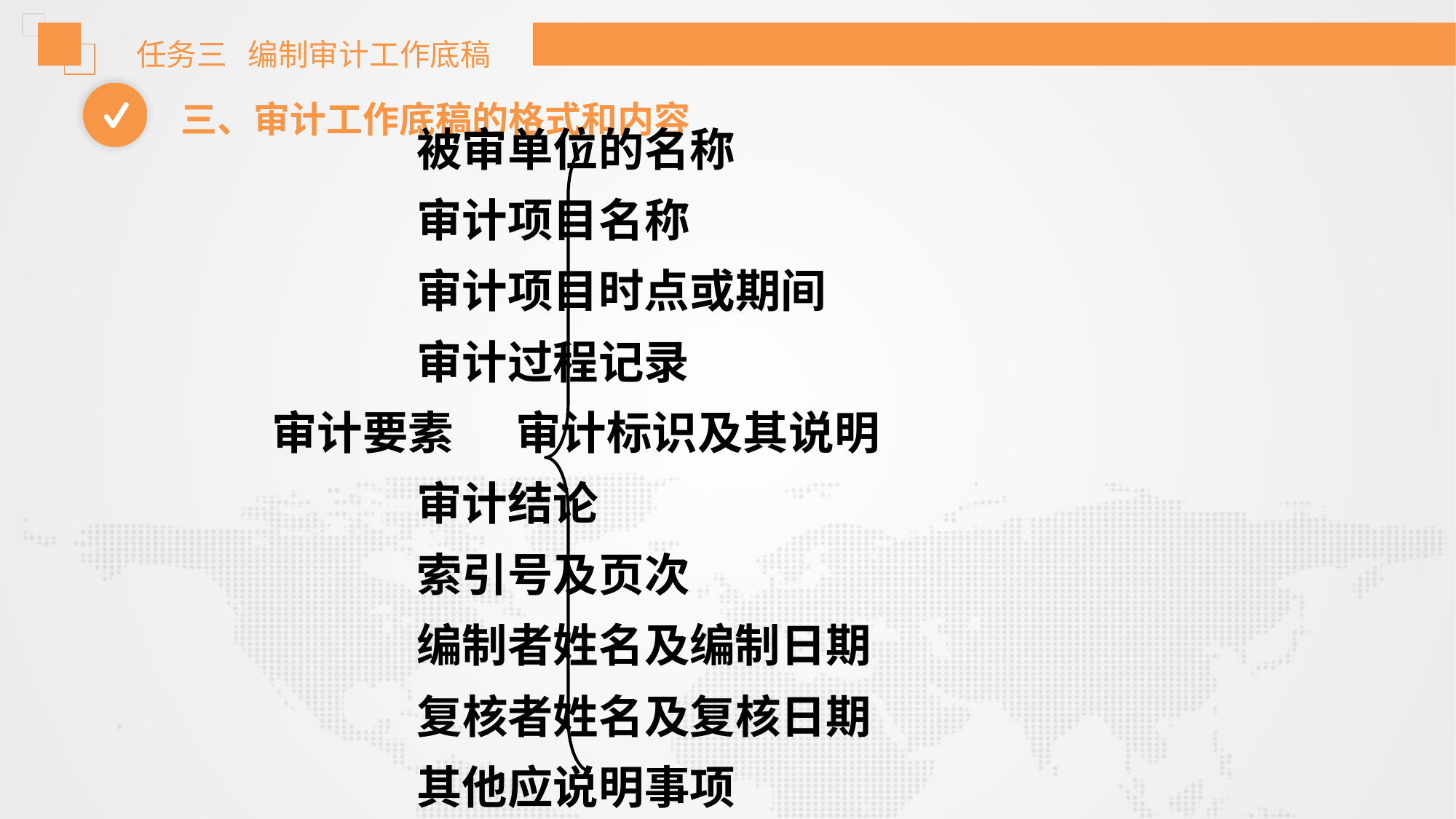

任务三   编制审计工作底稿

三、审计工作底稿的格式和内容

                被审单位的名称
                审计项目名称
                审计项目时点或期间
                审计过程记录
  审计要素      审计标识及其说明
                审计结论
                索引号及页次
                编制者姓名及编制日期
                复核者姓名及复核日期
                其他应说明事项